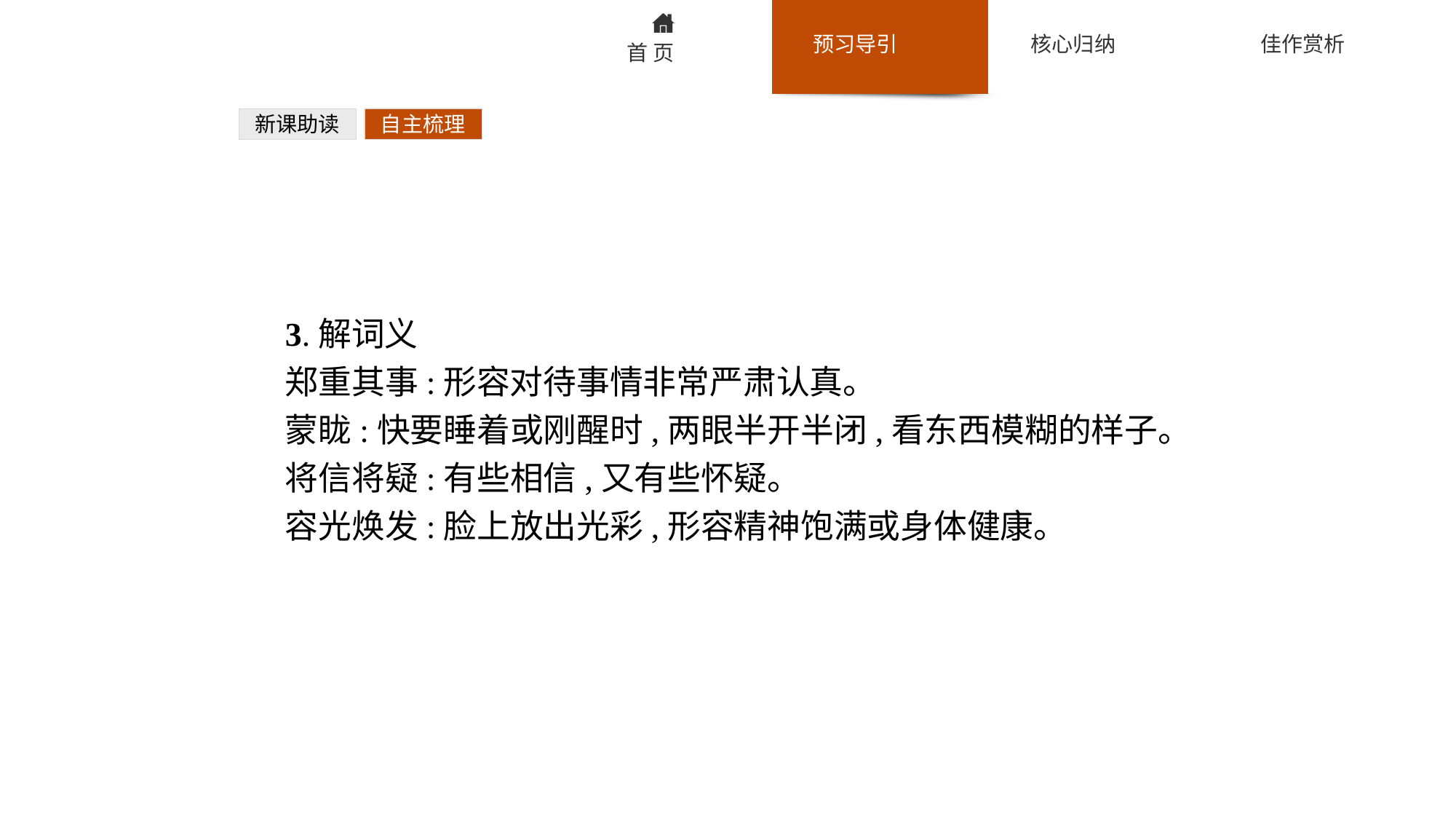

新课助读
自主梳理
3.解词义
郑重其事:形容对待事情非常严肃认真。
蒙眬:快要睡着或刚醒时,两眼半开半闭,看东西模糊的样子。
将信将疑:有些相信,又有些怀疑。
容光焕发:脸上放出光彩,形容精神饱满或身体健康。